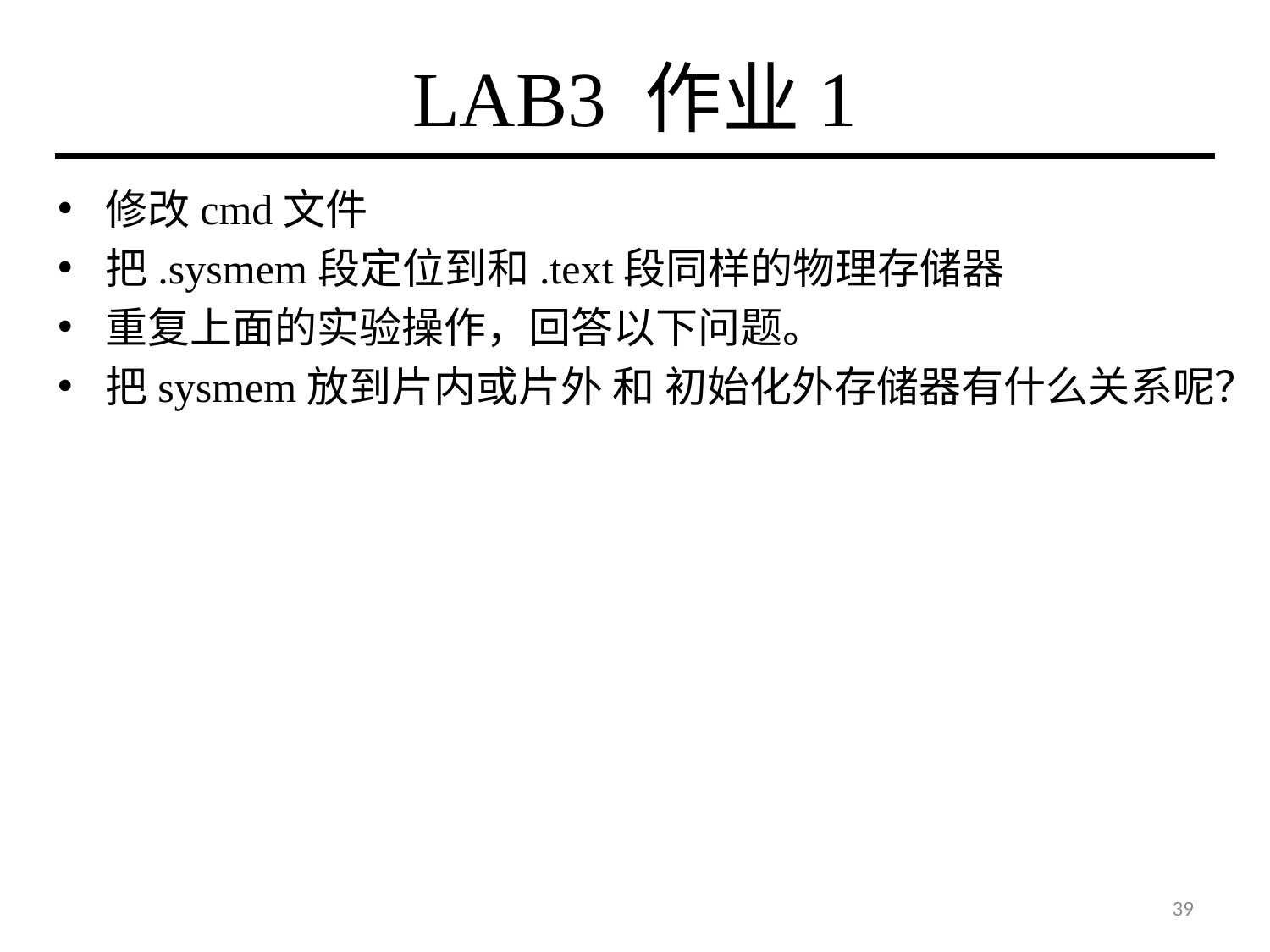

# LAB3 作业1
修改cmd文件
把.sysmem段定位到和.text段同样的物理存储器
重复上面的实验操作，回答以下问题。
把sysmem放到片内或片外 和 初始化外存储器有什么关系呢？

39